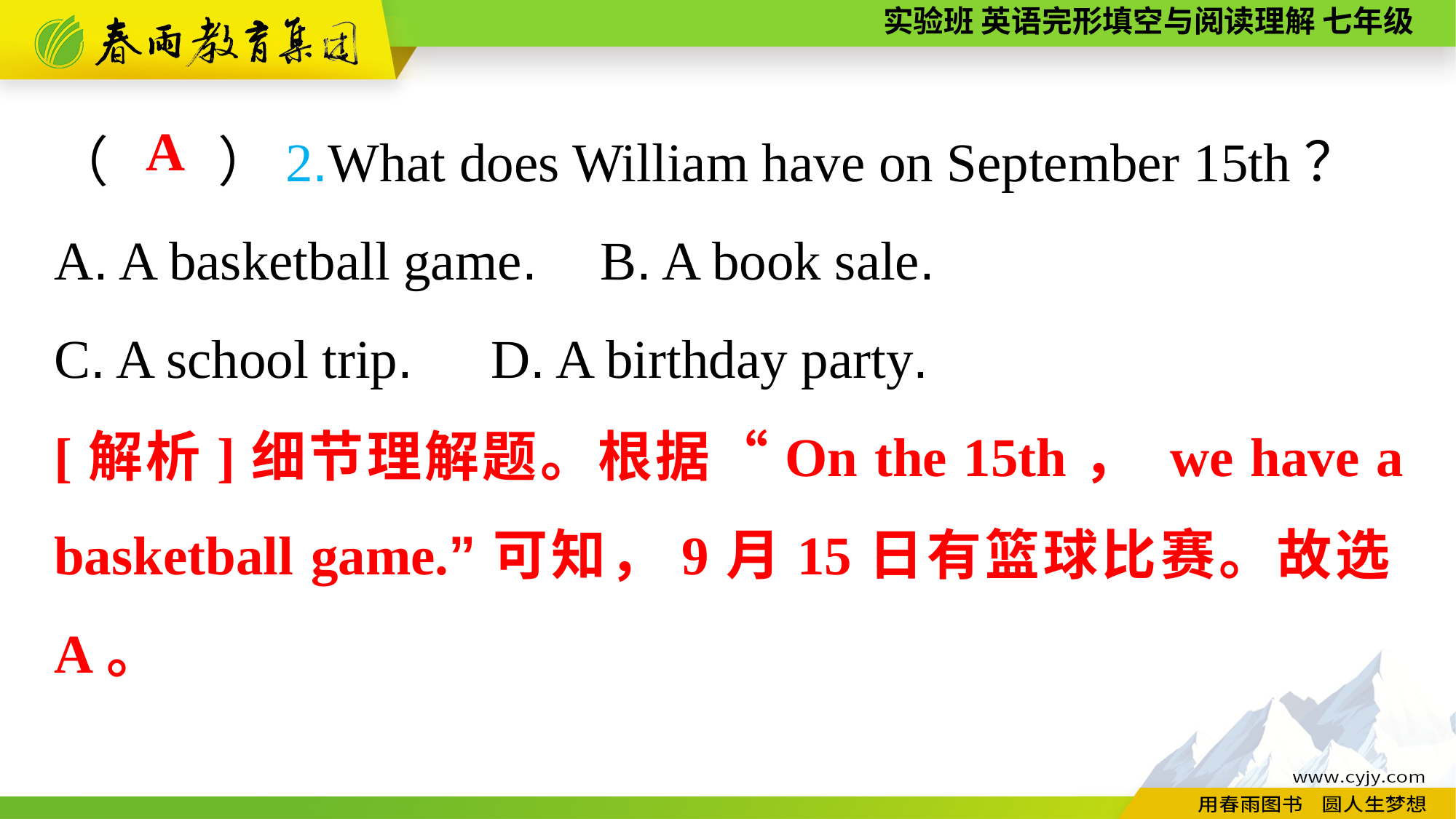

（　　）2.What does William have on September 15th？
A. A basketball game.	B. A book sale.
C. A school trip.	D. A birthday party.
A
[解析]细节理解题。根据“On the 15th， we have a basketball game.”可知，9月15日有篮球比赛。故选A。